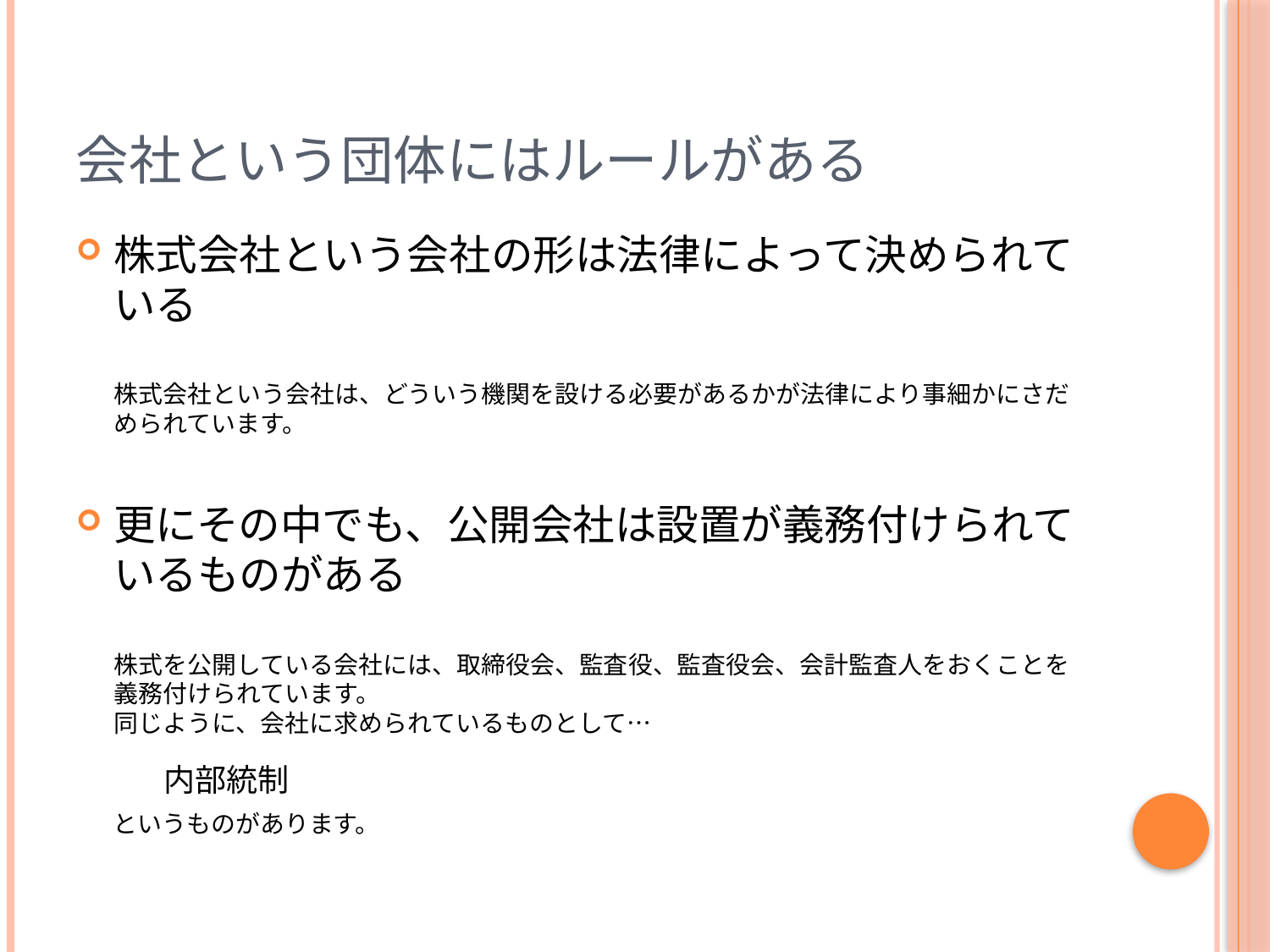

# 会社という団体にはルールがある
株式会社という会社の形は法律によって決められている
株式会社という会社は、どういう機関を設ける必要があるかが法律により事細かにさだめられています。
更にその中でも、公開会社は設置が義務付けられているものがある
株式を公開している会社には、取締役会、監査役、監査役会、会計監査人をおくことを義務付けられています。
同じように、会社に求められているものとして…
内部統制
というものがあります。